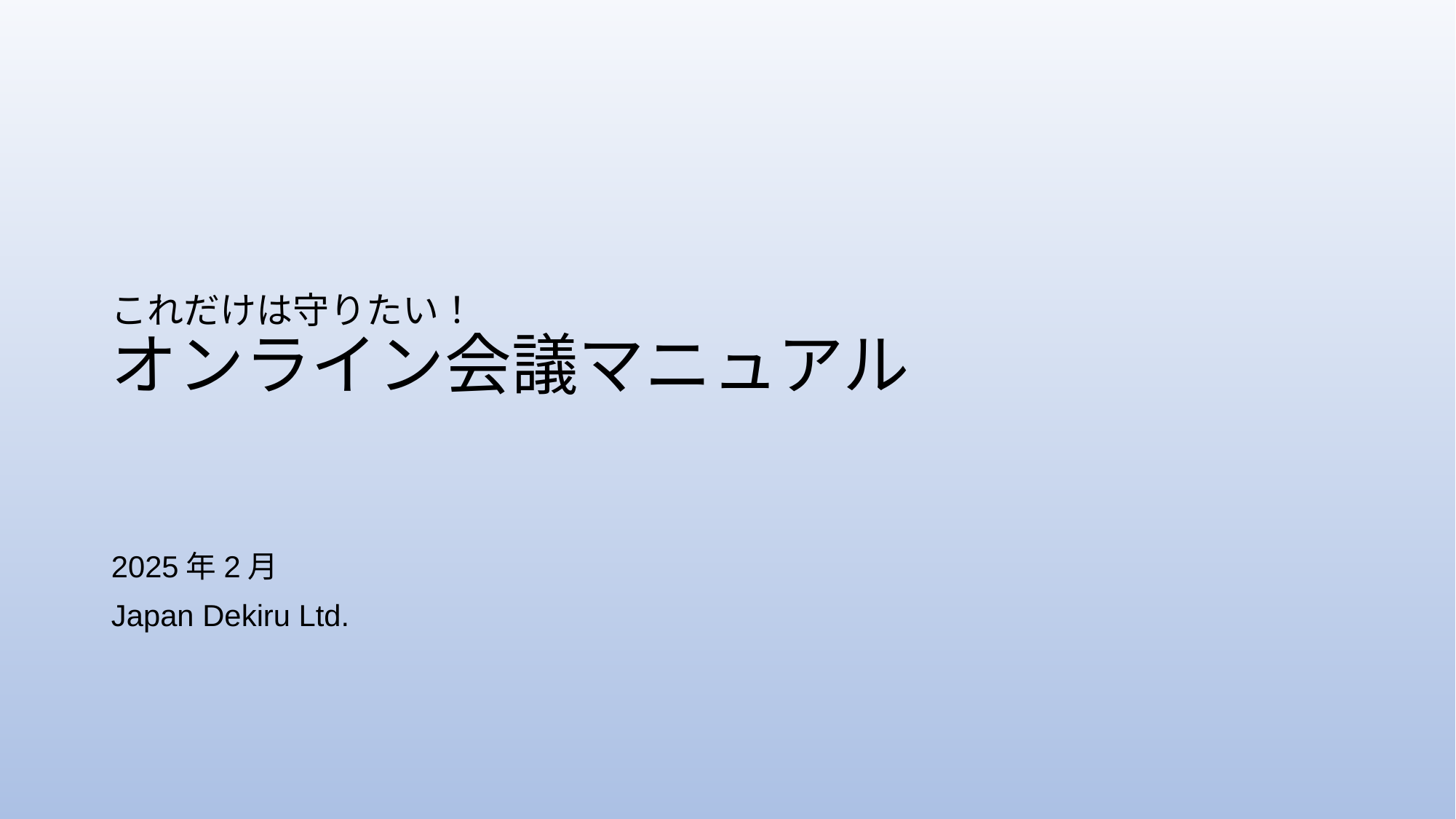

# これだけは守りたい！ オンライン会議マニュアル
2025年2月
Japan Dekiru Ltd.